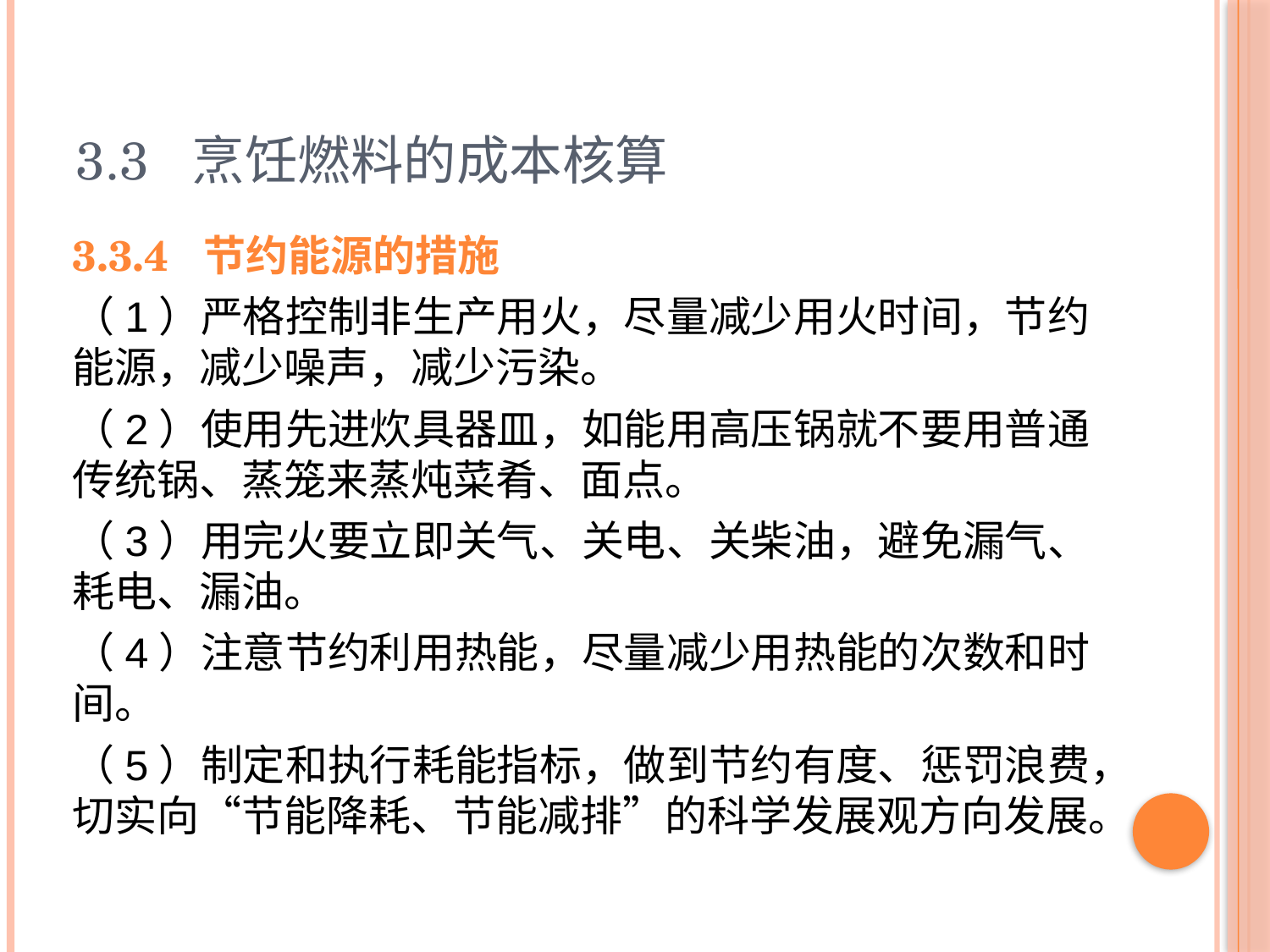

# 3.3  烹饪燃料的成本核算
3.3.4  节约能源的措施
（1）严格控制非生产用火，尽量减少用火时间，节约能源，减少噪声，减少污染。
（2）使用先进炊具器皿，如能用高压锅就不要用普通传统锅、蒸笼来蒸炖菜肴、面点。
（3）用完火要立即关气、关电、关柴油，避免漏气、耗电、漏油。
（4）注意节约利用热能，尽量减少用热能的次数和时间。
（5）制定和执行耗能指标，做到节约有度、惩罚浪费，切实向“节能降耗、节能减排”的科学发展观方向发展。